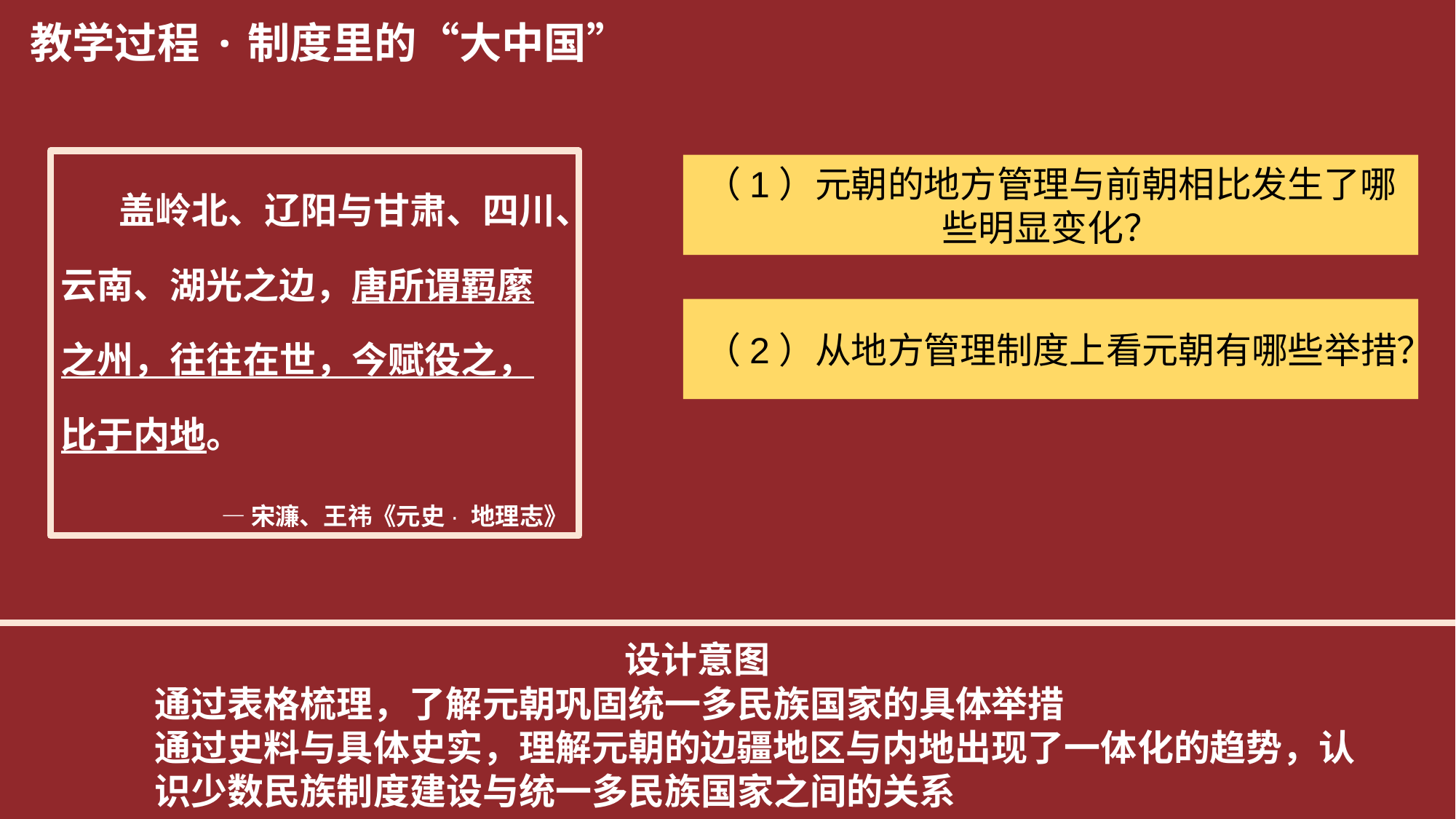

教学过程
·制度里的“大中国”
      盖岭北、辽阳与甘肃、四川、云南、湖光之边，唐所谓羁縻之州，往往在世，今赋役之，比于内地。
 —宋濂、王祎《元史· 地理志》
（1）元朝的地方管理与前朝相比发生了哪些明显变化？
（2）从地方管理制度上看元朝有哪些举措？
设计意图
通过表格梳理，了解元朝巩固统一多民族国家的具体举措
通过史料与具体史实，理解元朝的边疆地区与内地出现了一体化的趋势，认识少数民族制度建设与统一多民族国家之间的关系